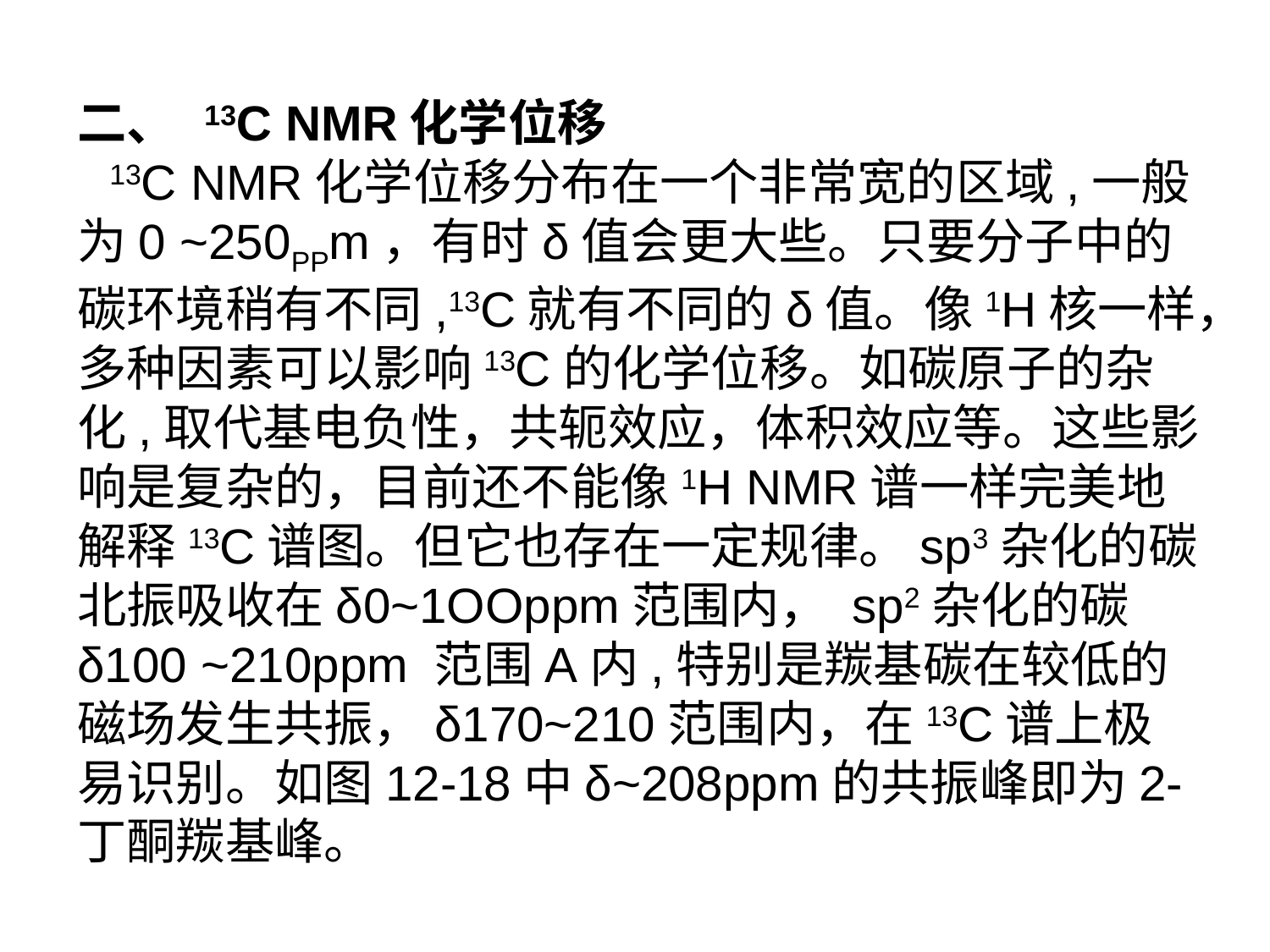

二、	13C NMR化学位移
    13C NMR化学位移分布在一个非常宽的区域,一般为0 ~250PPm，有时δ值会更大些。只要分子中的碳环境稍有不同,13C就有不同的δ值。像1H核一样，多种因素可以影响13C的化学位移。如碳原子的杂化,取代基电负性，共轭效应，体积效应等。这些影响是复杂的，目前还不能像1H NMR谱一样完美地解释13C谱图。但它也存在一定规律。sp3杂化的碳北振吸收在δ0~1OOppm范围内， sp2杂化的碳δ100 ~210ppm 范围A内,特别是羰基碳在较低的磁场发生共振，δ170~210范围内，在13C谱上极易识别。如图12-18中δ~208ppm的共振峰即为2-丁酮羰基峰。